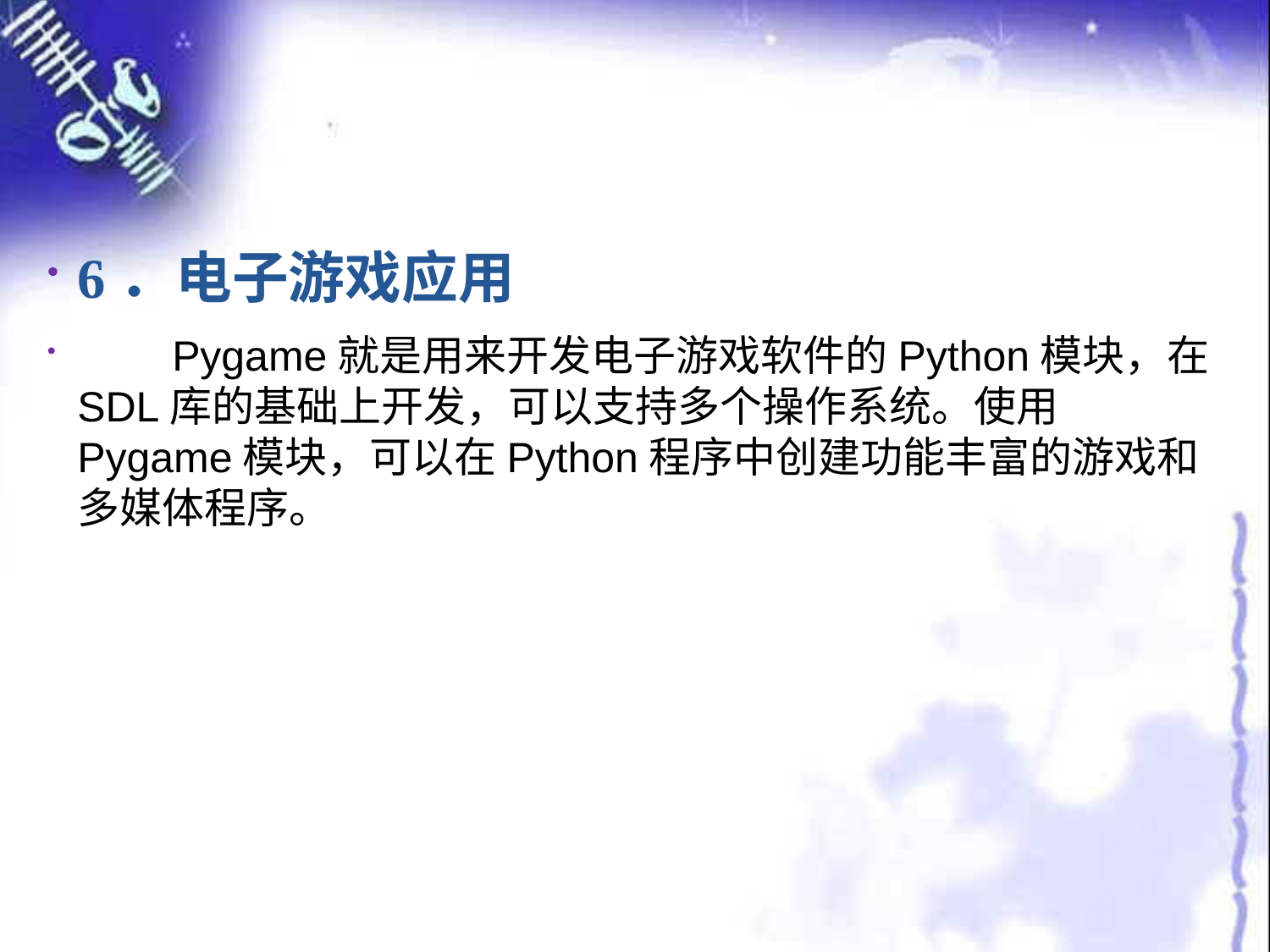

6．电子游戏应用
　　Pygame就是用来开发电子游戏软件的Python模块，在SDL库的基础上开发，可以支持多个操作系统。使用Pygame模块，可以在Python程序中创建功能丰富的游戏和多媒体程序。